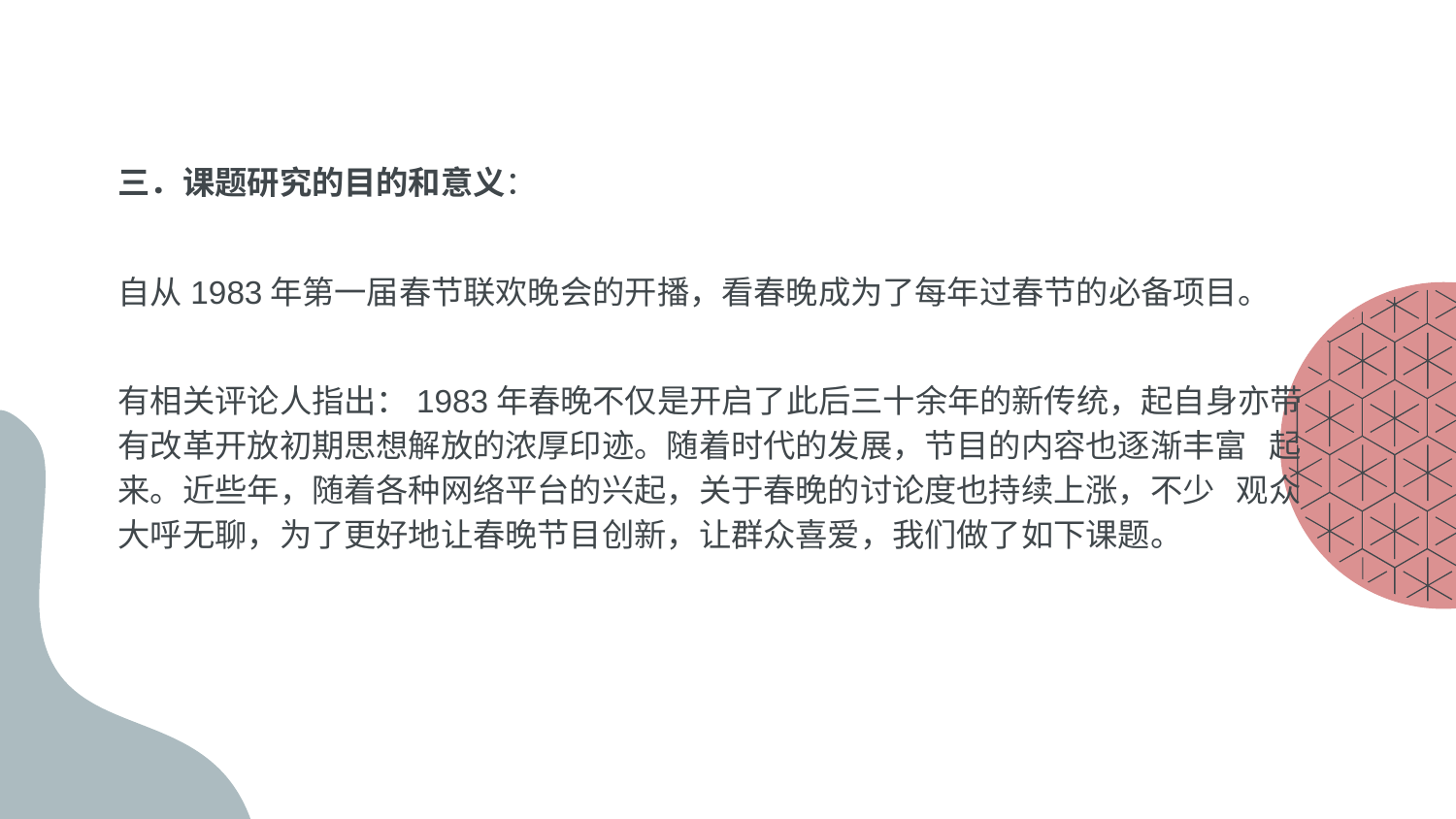

三．课题研究的目的和意义：
自从1983年第一届春节联欢晚会的开播，看春晚成为了每年过春节的必备项目。
有相关评论人指出：1983年春晚不仅是开启了此后三十余年的新传统，起自身亦带 有改革开放初期思想解放的浓厚印迹。随着时代的发展，节目的内容也逐渐丰富   起来。近些年，随着各种网络平台的兴起，关于春晚的讨论度也持续上涨，不少   观众大呼无聊，为了更好地让春晚节目创新，让群众喜爱，我们做了如下课题。